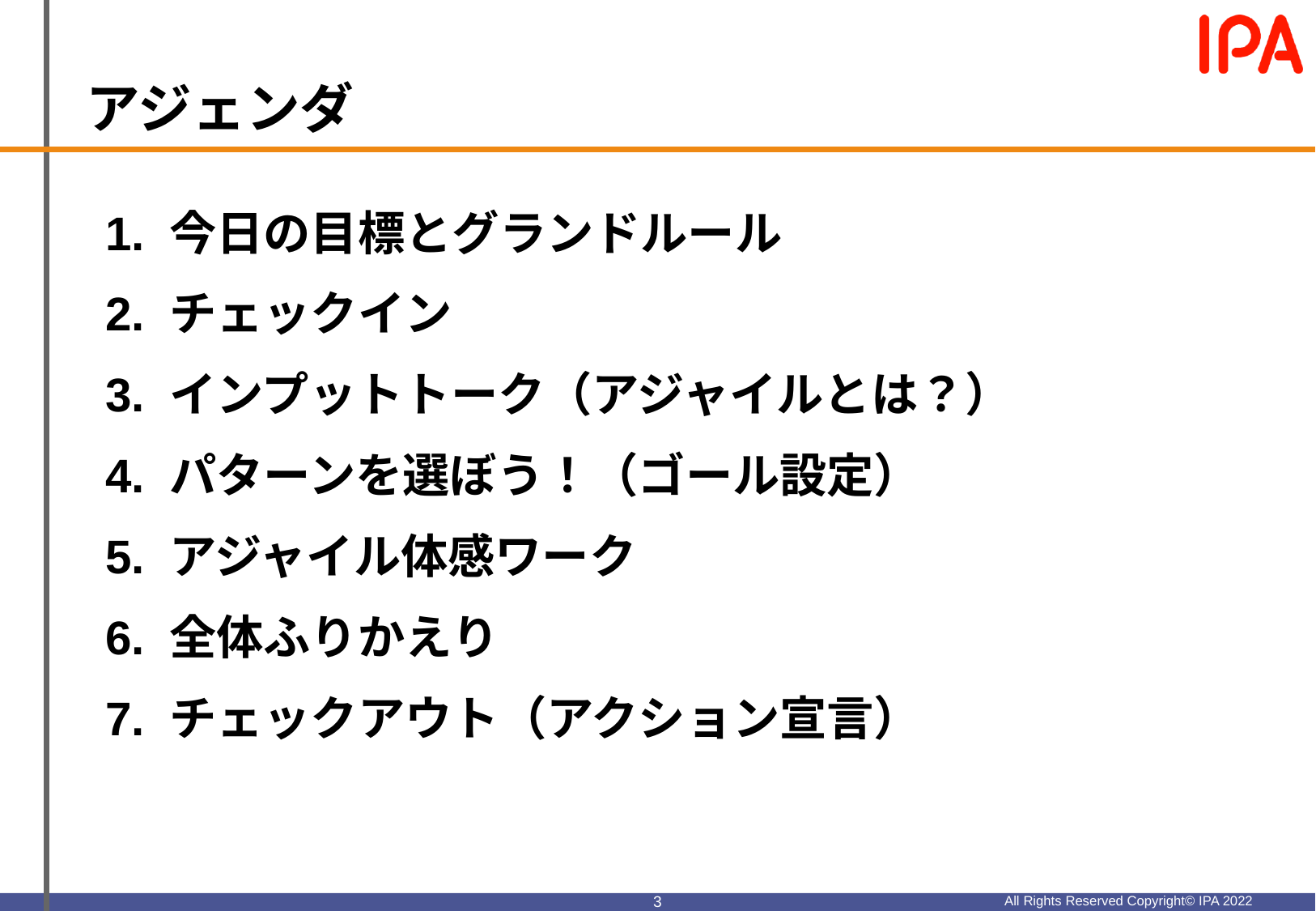

アジェンダ
1. 今日の目標とグランドルール

2. チェックイン

3. インプットトーク（アジャイルとは？）

4. パターンを選ぼう！（ゴール設定）

5. アジャイル体感ワーク

6. 全体ふりかえり

7. チェックアウト（アクション宣言）
3
All Rights Reserved Copyright© IPA 2022